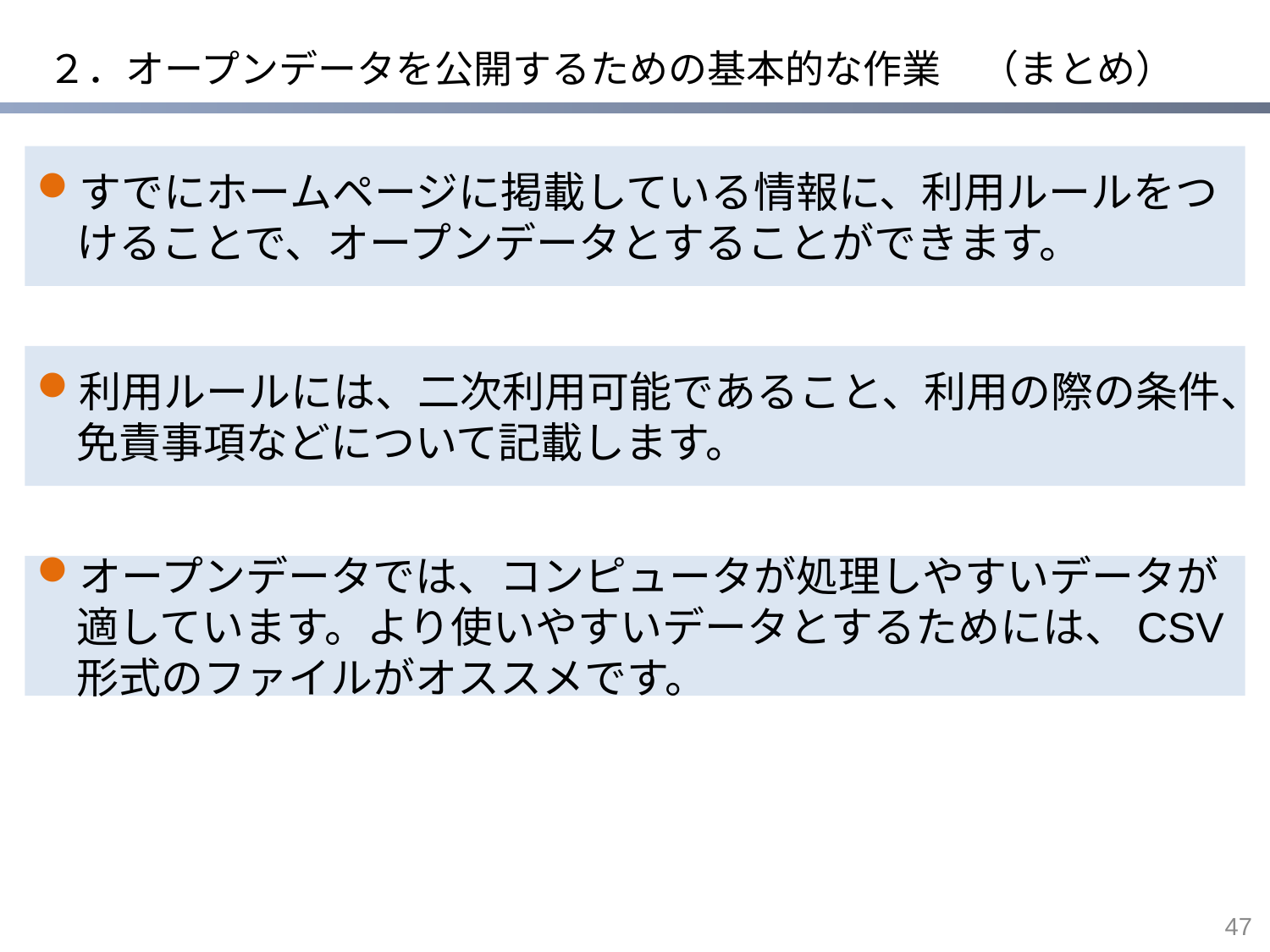

# ２．オープンデータを公開するための基本的な作業　（まとめ）
すでにホームページに掲載している情報に、利用ルールをつけることで、オープンデータとすることができます。
利用ルールには、二次利用可能であること、利用の際の条件、免責事項などについて記載します。
オープンデータでは、コンピュータが処理しやすいデータが適しています。より使いやすいデータとするためには、CSV形式のファイルがオススメです。
47